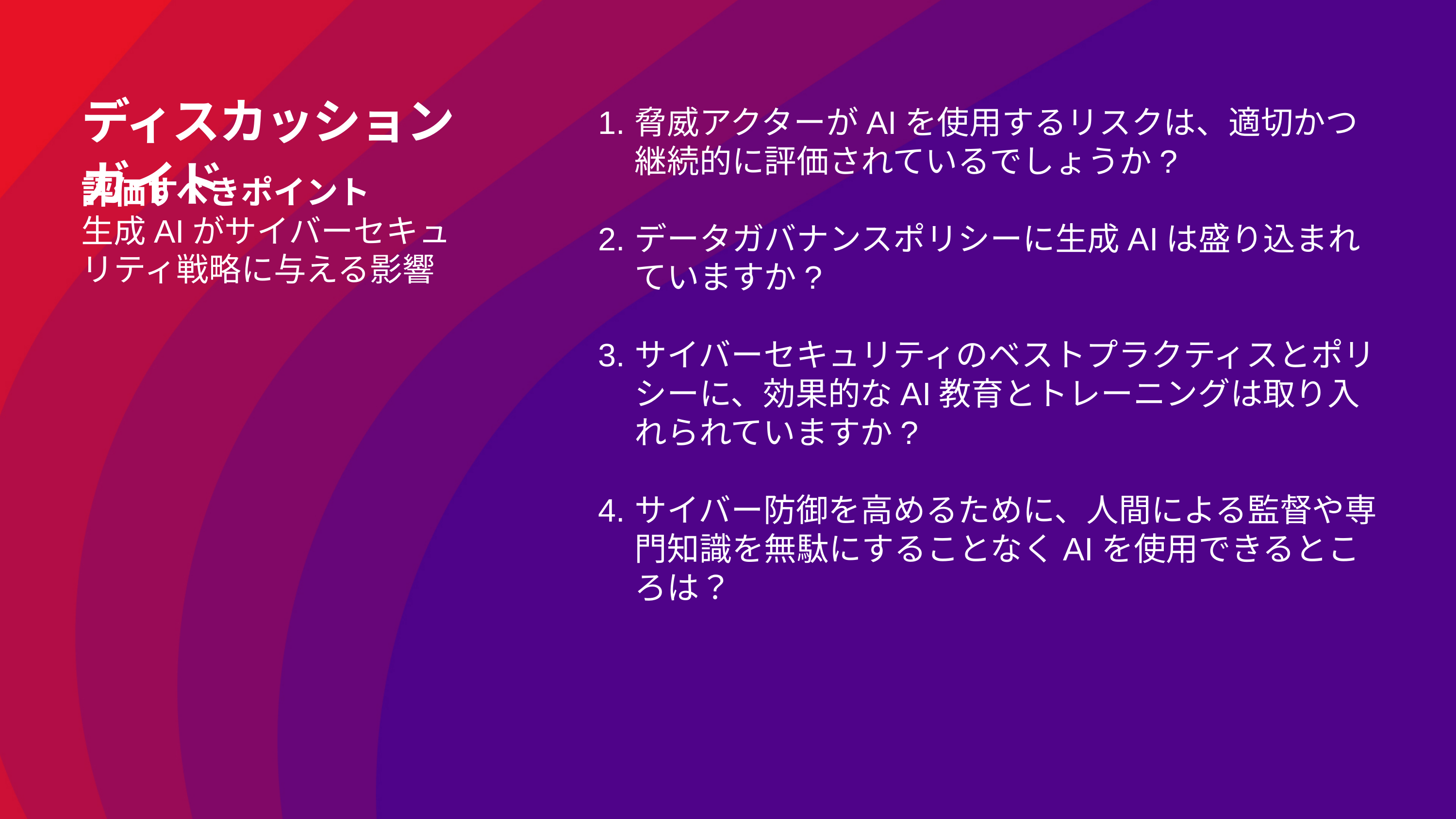

ディスカッションガイド
脅威アクターがAIを使用するリスクは、適切かつ継続的に評価されているでしょうか? ​
データガバナンスポリシーに生成AIは盛り込まれていますか? ​
サイバーセキュリティのベストプラクティスとポリシーに、効果的なAI教育とトレーニングは取り入れられていますか?
サイバー防御を高めるために、人間による監督や専門知識を無駄にすることなくAIを使用できるところは？
評価すべきポイント
生成AIがサイバーセキュリティ戦略に与える影響